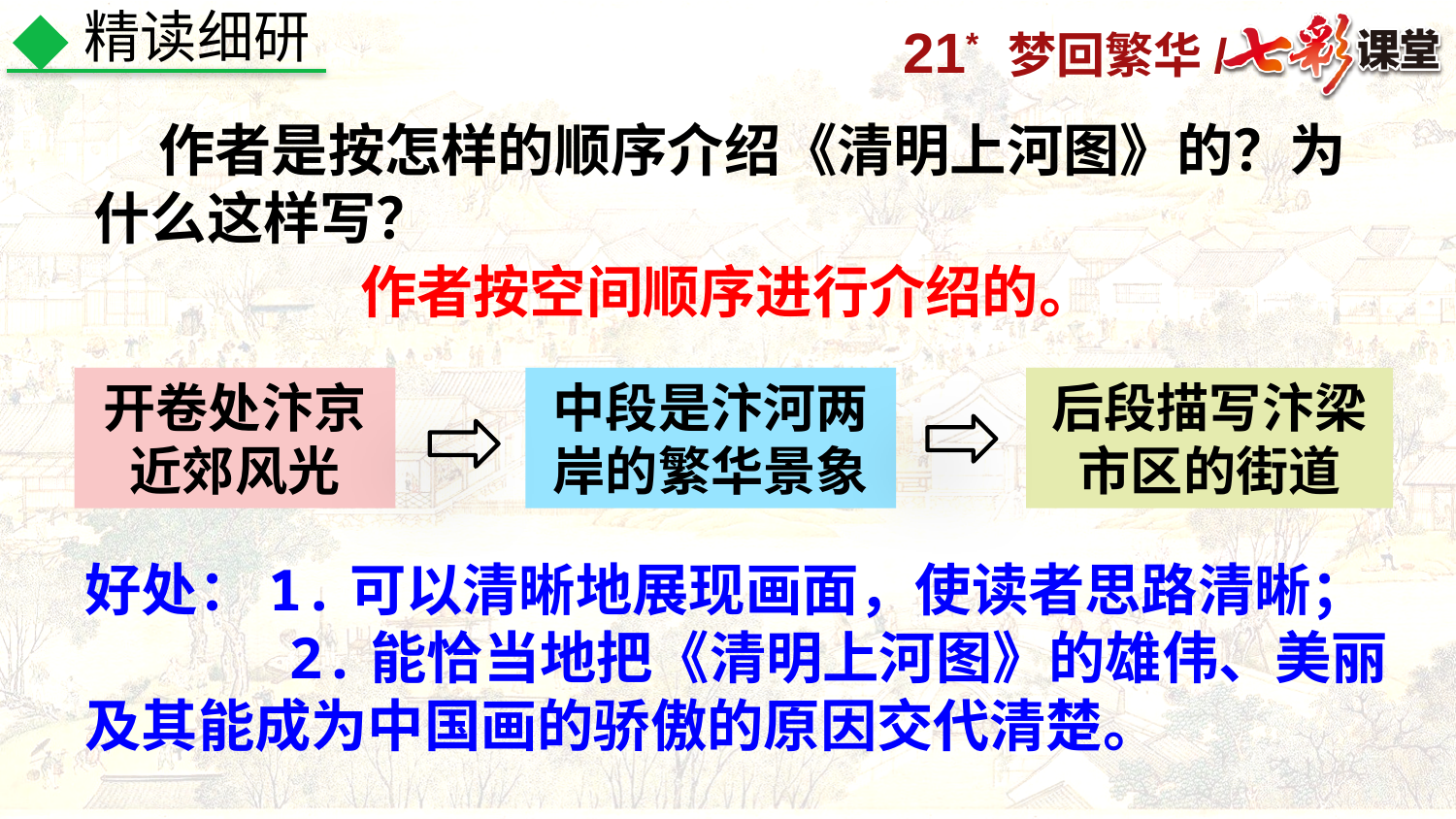

精读细研

    作者是按怎样的顺序介绍《清明上河图》的？为什么这样写？
作者按空间顺序进行介绍的。
开卷处汴京近郊风光
中段是汴河两岸的繁华景象
后段描写汴梁市区的街道

好处：1.可以清晰地展现画面，使读者思路清晰；
      2.能恰当地把《清明上河图》的雄伟、美丽及其能成为中国画的骄傲的原因交代清楚。